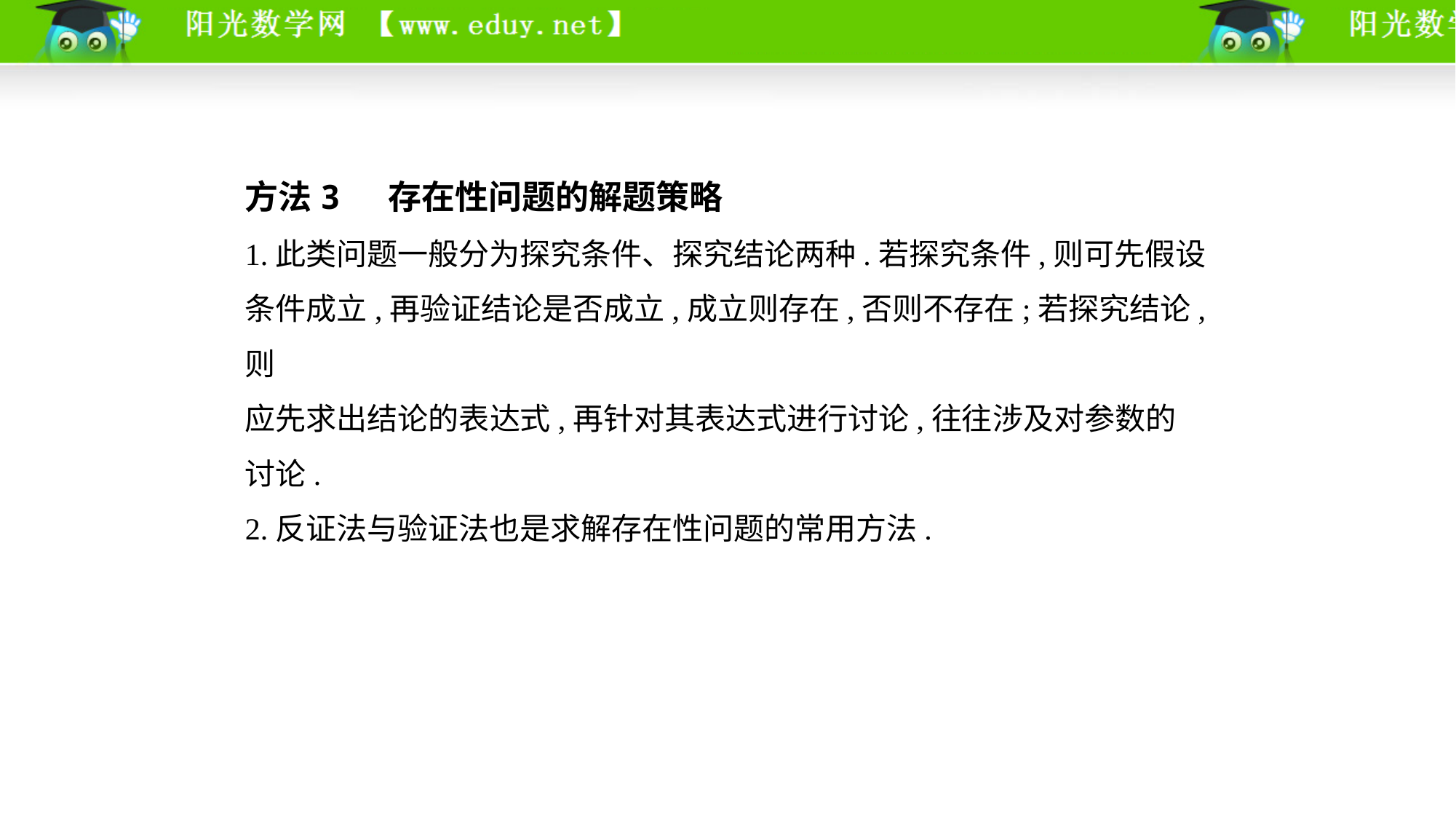

方法3  存在性问题的解题策略
1.此类问题一般分为探究条件、探究结论两种.若探究条件,则可先假设
条件成立,再验证结论是否成立,成立则存在,否则不存在;若探究结论,则
应先求出结论的表达式,再针对其表达式进行讨论,往往涉及对参数的
讨论.
2.反证法与验证法也是求解存在性问题的常用方法.